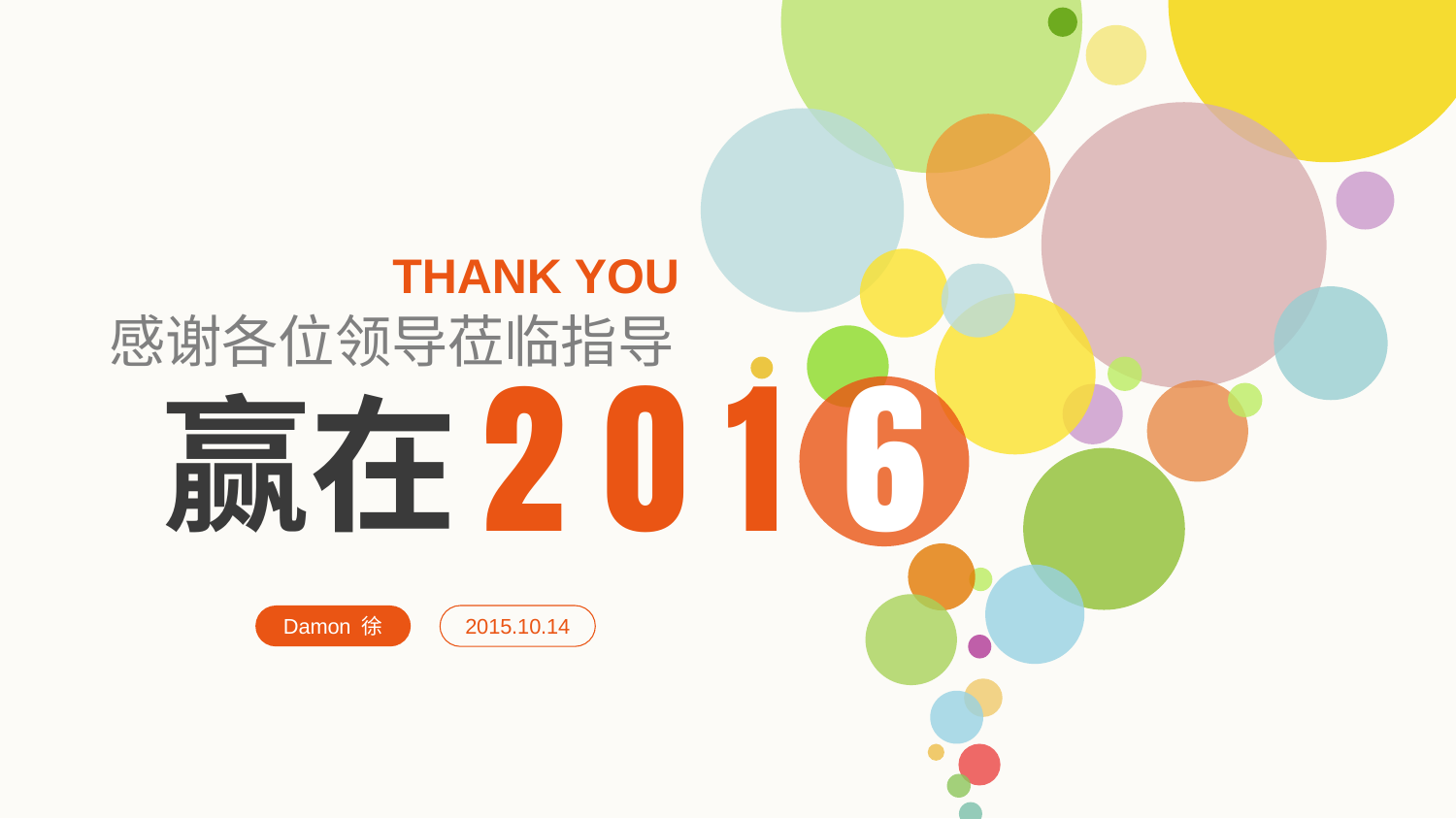

THANK YOU

感谢各位领导莅临指导

2 0 1
6
赢在

Damon 徐
2015.10.14